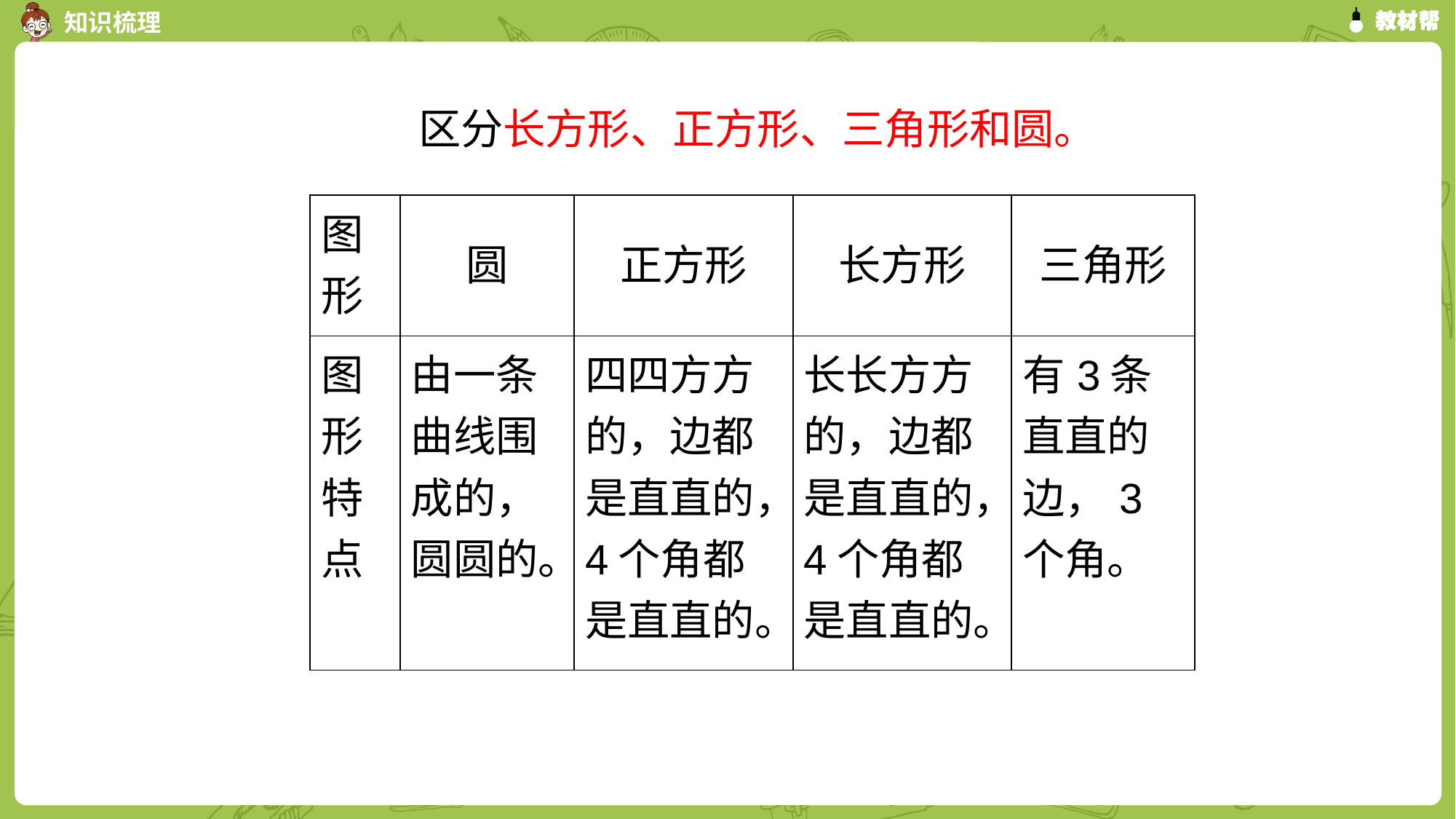

区分长方形、正方形、三角形和圆。
| 图形 | 圆 | 正方形 | 长方形 | 三角形 |
| --- | --- | --- | --- | --- |
| 图形特点 | 由一条曲线围成的，圆圆的。 | 四四方方的，边都是直直的，4个角都是直直的。 | 长长方方的，边都是直直的，4个角都是直直的。 | 有3条直直的边，3个角。 |